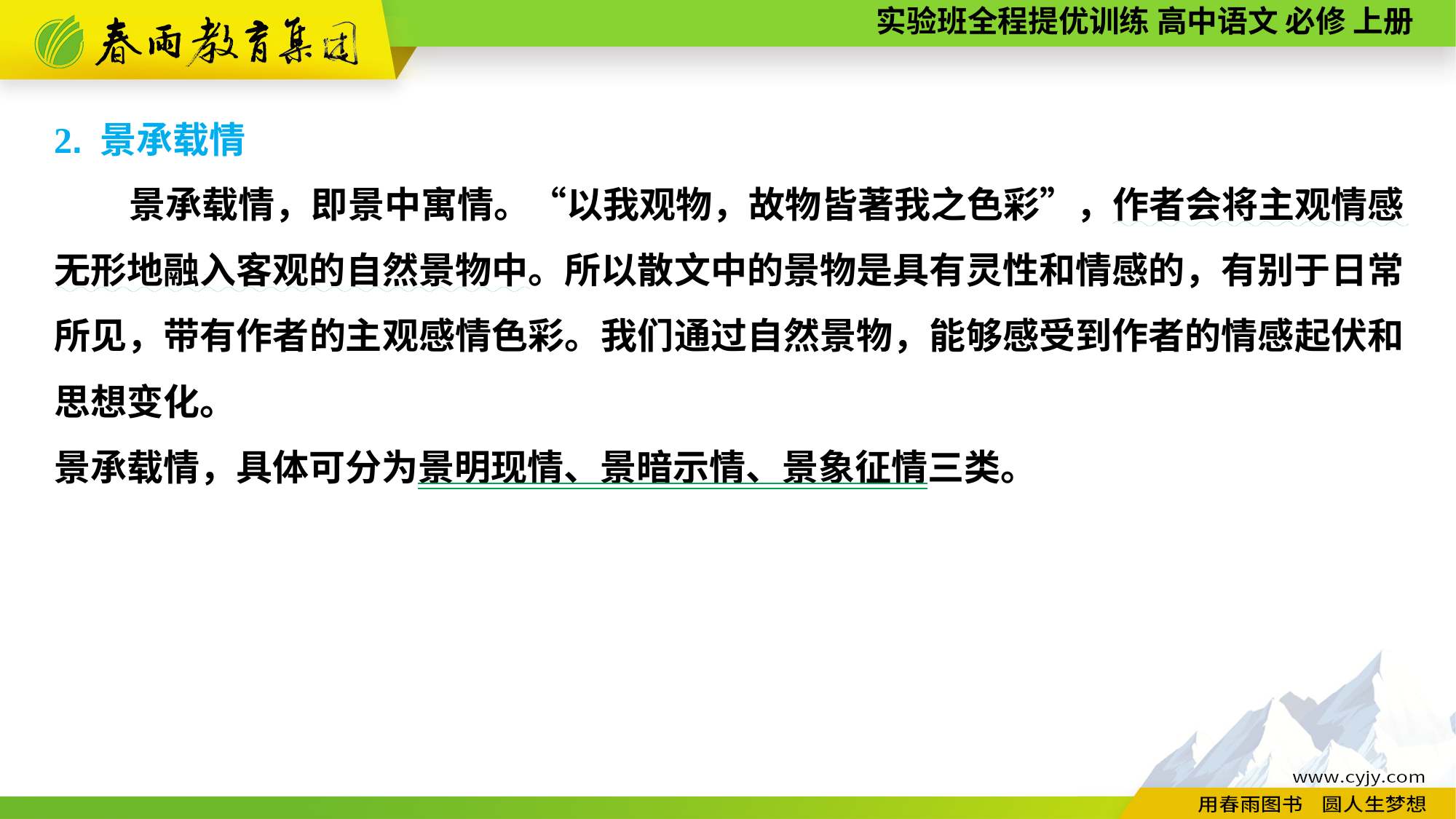

2. 景承载情
景承载情，即景中寓情。“以我观物，故物皆著我之色彩”，作者会将主观情感无形地融入客观的自然景物中。所以散文中的景物是具有灵性和情感的，有别于日常所见，带有作者的主观感情色彩。我们通过自然景物，能够感受到作者的情感起伏和思想变化。
景承载情，具体可分为景明现情、景暗示情、景象征情三类。